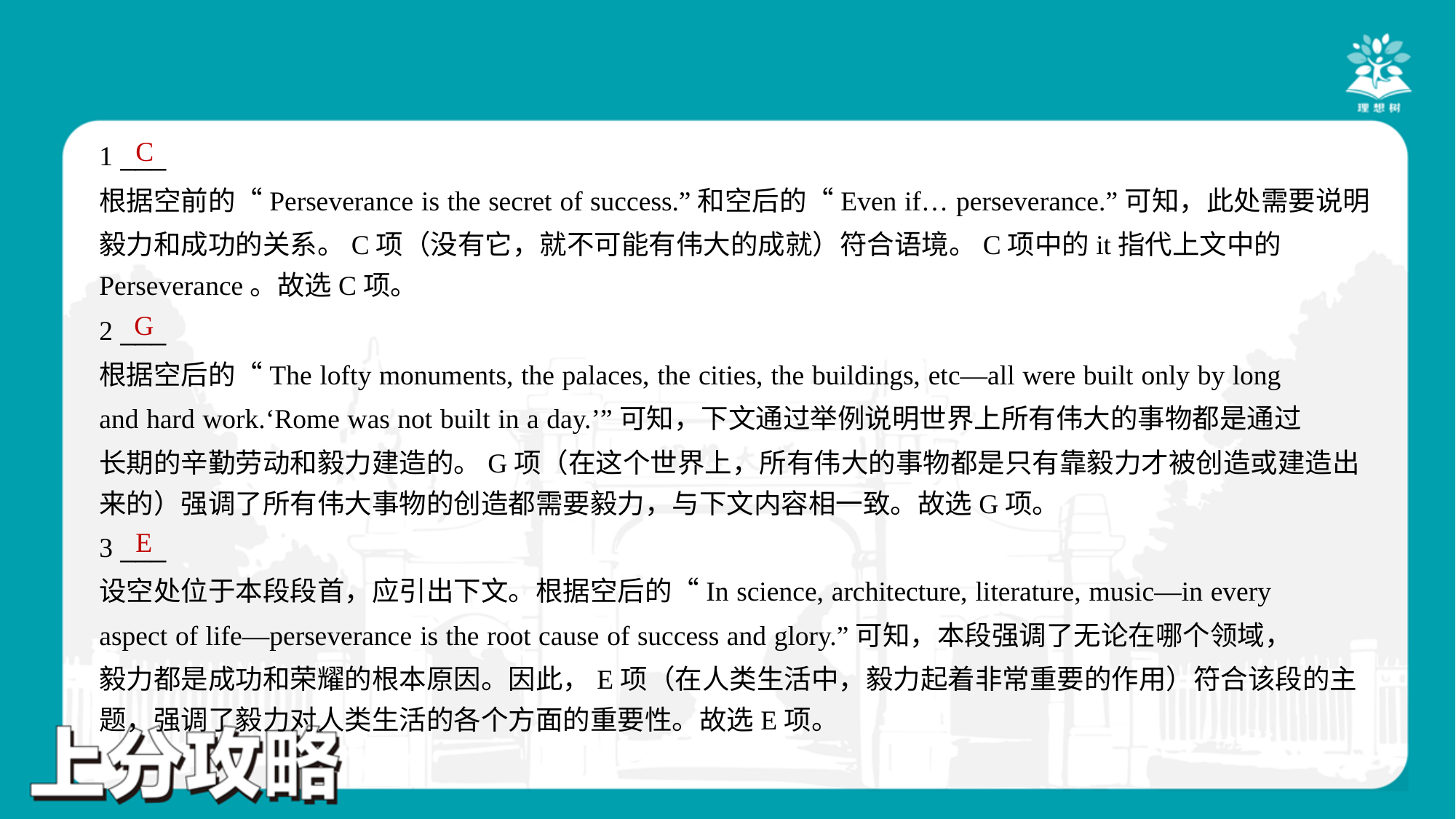

C
1 ___
根据空前的“Perseverance is the secret of success.”和空后的“Even if… perseverance.”可知，此处需要说明
毅力和成功的关系。C项（没有它，就不可能有伟大的成就）符合语境。C项中的it指代上文中的
Perseverance。故选C项。
G
2 ___
根据空后的“The lofty monuments, the palaces, the cities, the buildings, etc—all were built only by long
and hard work.‘Rome was not built in a day.’”可知，下文通过举例说明世界上所有伟大的事物都是通过
长期的辛勤劳动和毅力建造的。G项（在这个世界上，所有伟大的事物都是只有靠毅力才被创造或建造出
来的）强调了所有伟大事物的创造都需要毅力，与下文内容相一致。故选G项。
E
3 ___
设空处位于本段段首，应引出下文。根据空后的“In science, architecture, literature, music—in every
aspect of life—perseverance is the root cause of success and glory.”可知，本段强调了无论在哪个领域，
毅力都是成功和荣耀的根本原因。因此，E项（在人类生活中，毅力起着非常重要的作用）符合该段的主
题，强调了毅力对人类生活的各个方面的重要性。故选E项。